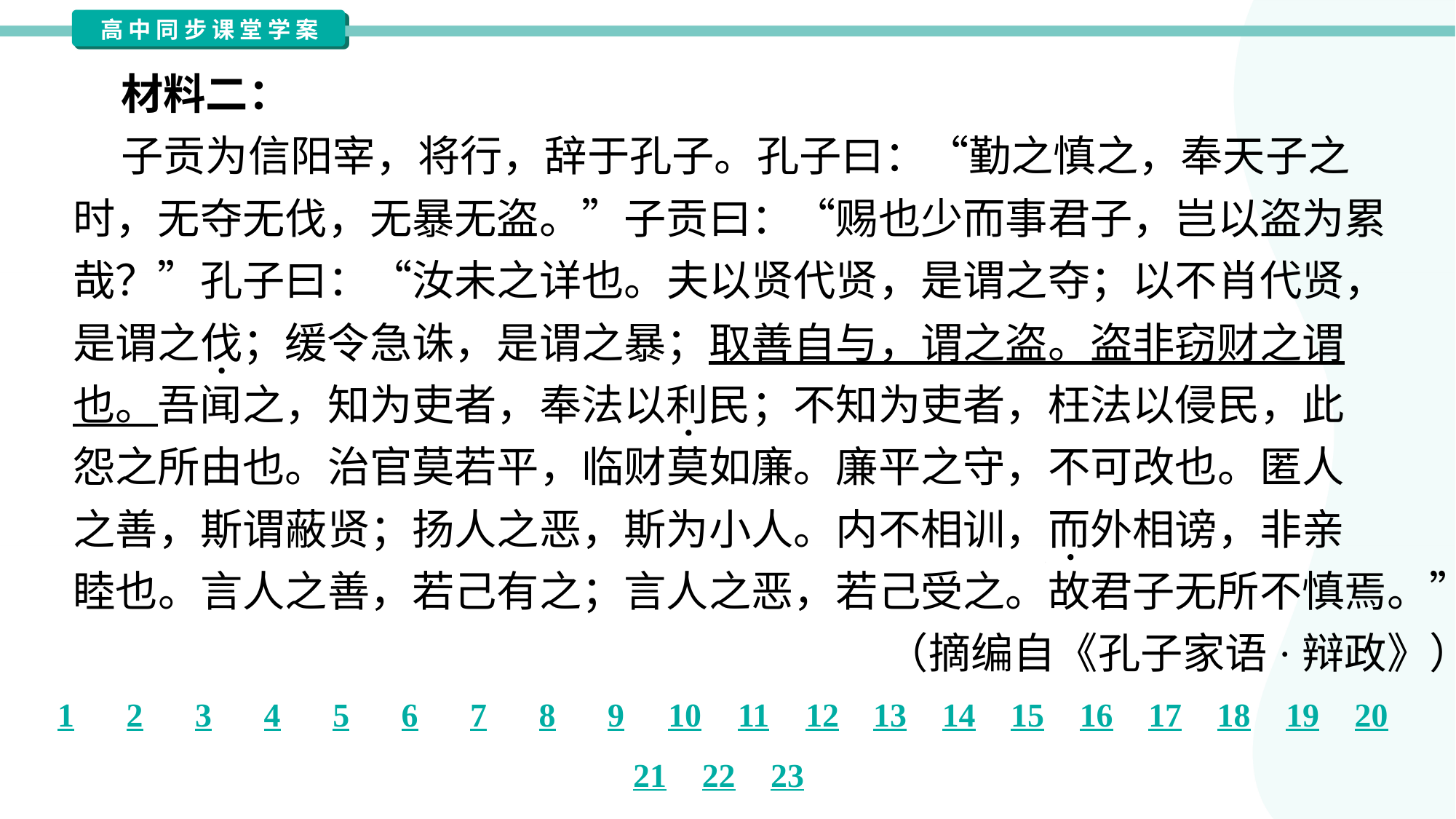

材料二：
    子贡为信阳宰，将行，辞于孔子。孔子曰：“勤之慎之，奉天子之
时，无夺无伐，无暴无盗。”子贡曰：“赐也少而事君子，岂以盗为累
哉？”孔子曰：“汝未之详也。夫以贤代贤，是谓之夺；以不肖代贤，
是谓之伐；缓令急诛，是谓之暴；取善自与，谓之盗。盗非窃财之谓
也。吾闻之，知为吏者，奉法以利民；不知为吏者，枉法以侵民，此
怨之所由也。治官莫若平，临财莫如廉。廉平之守，不可改也。匿人
之善，斯谓蔽贤；扬人之恶，斯为小人。内不相训，而外相谤，非亲
睦也。言人之善，若己有之；言人之恶，若己受之。故君子无所不慎焉。”
（摘编自《孔子家语·辩政》）